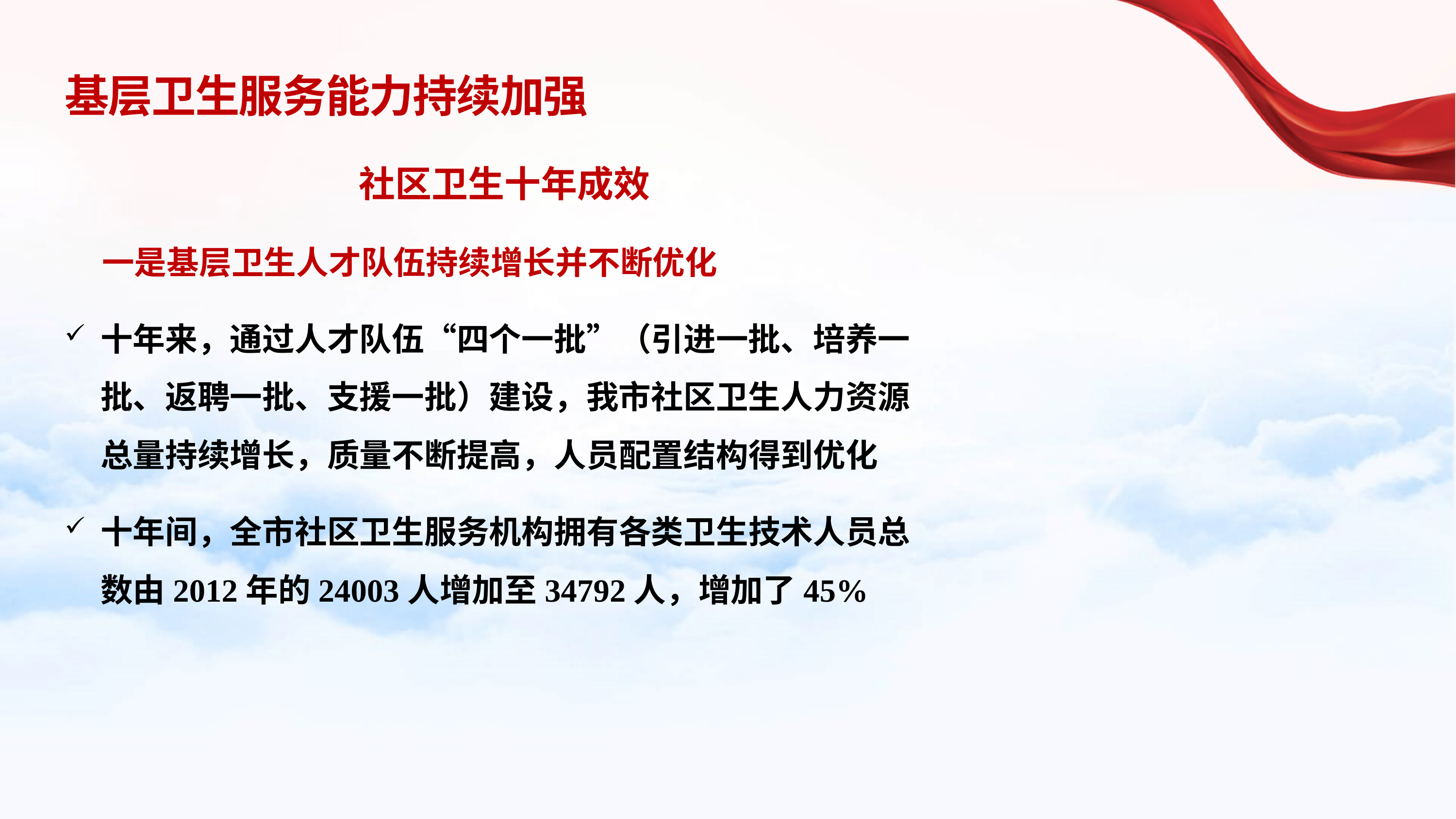

# 基层卫生服务能力持续加强
 社区卫生十年成效
    一是基层卫生人才队伍持续增长并不断优化
十年来，通过人才队伍“四个一批”（引进一批、培养一批、返聘一批、支援一批）建设，我市社区卫生人力资源总量持续增长，质量不断提高，人员配置结构得到优化
十年间，全市社区卫生服务机构拥有各类卫生技术人员总数由2012年的24003人增加至34792人，增加了45%